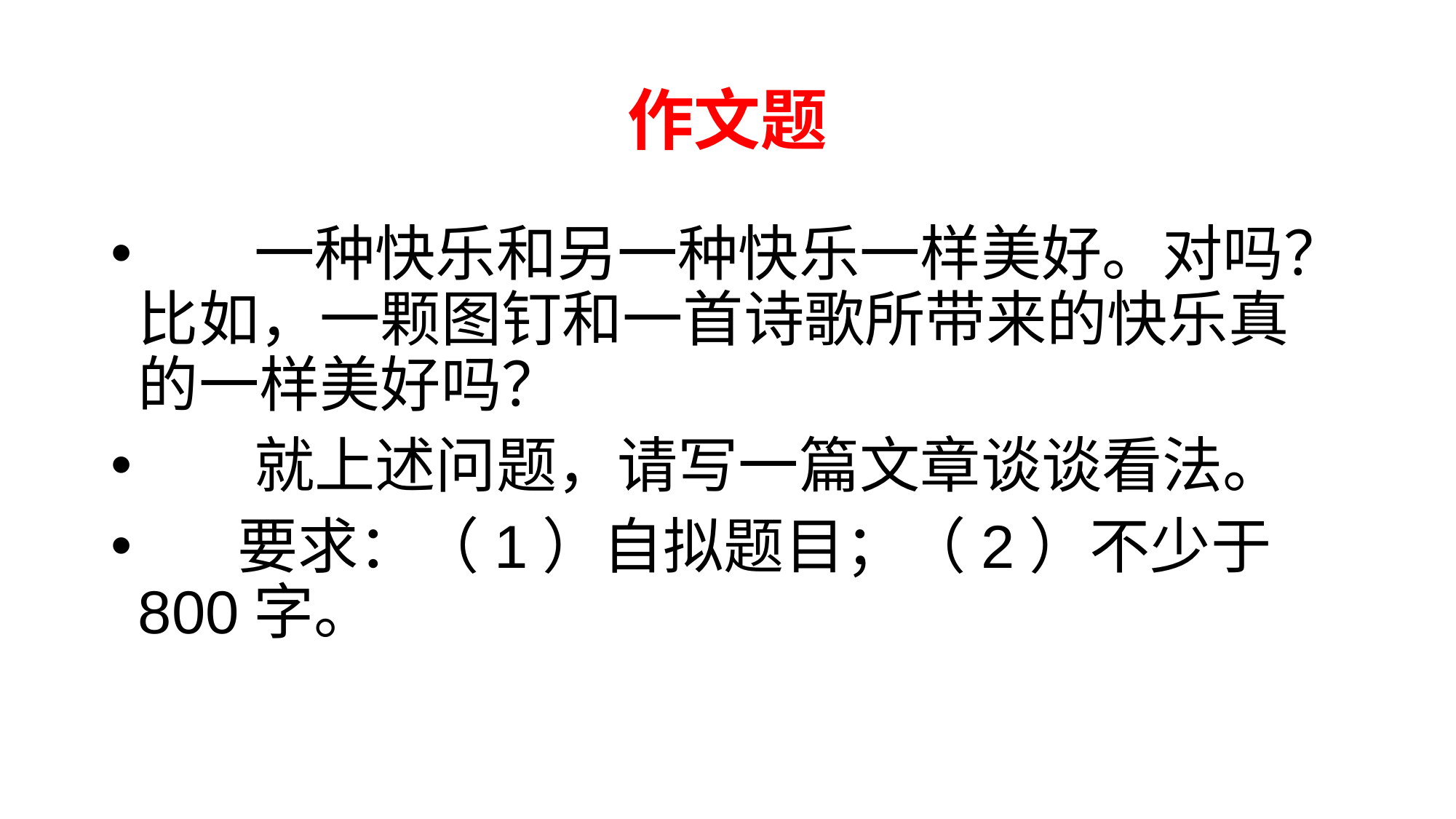

# 作文题
      一种快乐和另一种快乐一样美好。对吗？比如，一颗图钉和一首诗歌所带来的快乐真的一样美好吗？
      就上述问题，请写一篇文章谈谈看法。
     要求：（1）自拟题目；（2）不少于800字。